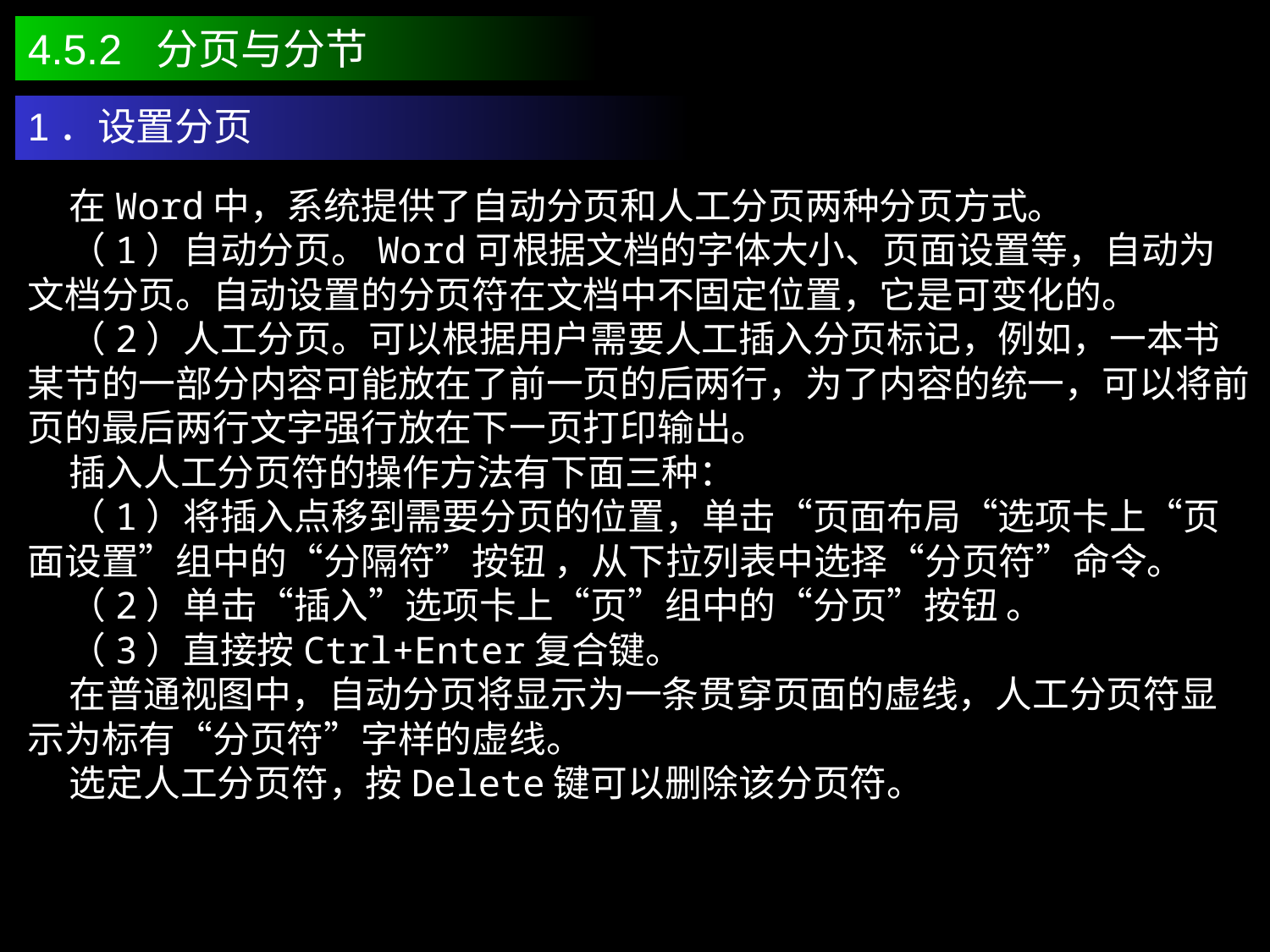

4.5.2  分页与分节
1．设置分页
    在Word中，系统提供了自动分页和人工分页两种分页方式。
    （1）自动分页。Word可根据文档的字体大小、页面设置等，自动为文档分页。自动设置的分页符在文档中不固定位置，它是可变化的。
    （2）人工分页。可以根据用户需要人工插入分页标记，例如，一本书某节的一部分内容可能放在了前一页的后两行，为了内容的统一，可以将前页的最后两行文字强行放在下一页打印输出。
    插入人工分页符的操作方法有下面三种：
    （1）将插入点移到需要分页的位置，单击“页面布局“选项卡上“页面设置”组中的“分隔符”按钮 ，从下拉列表中选择“分页符”命令。
    （2）单击“插入”选项卡上“页”组中的“分页”按钮 。
    （3）直接按Ctrl+Enter复合键。
    在普通视图中，自动分页将显示为一条贯穿页面的虚线，人工分页符显示为标有“分页符”字样的虚线。
    选定人工分页符，按Delete键可以删除该分页符。